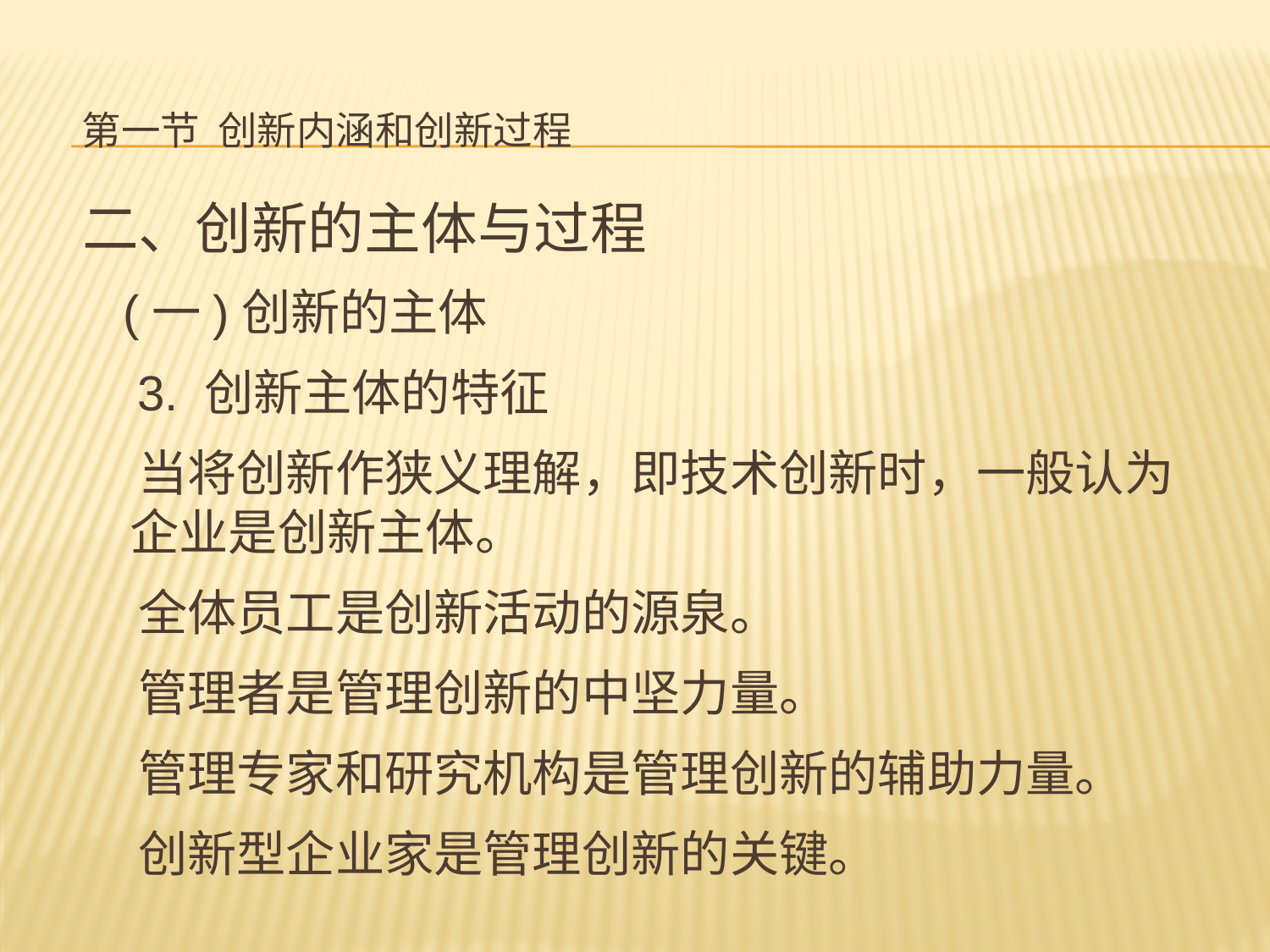

# 第一节  创新内涵和创新过程
二、创新的主体与过程
   (一)创新的主体
    3. 创新主体的特征
    当将创新作狭义理解，即技术创新时，一般认为企业是创新主体。
    全体员工是创新活动的源泉。
    管理者是管理创新的中坚力量。
    管理专家和研究机构是管理创新的辅助力量。
    创新型企业家是管理创新的关键。